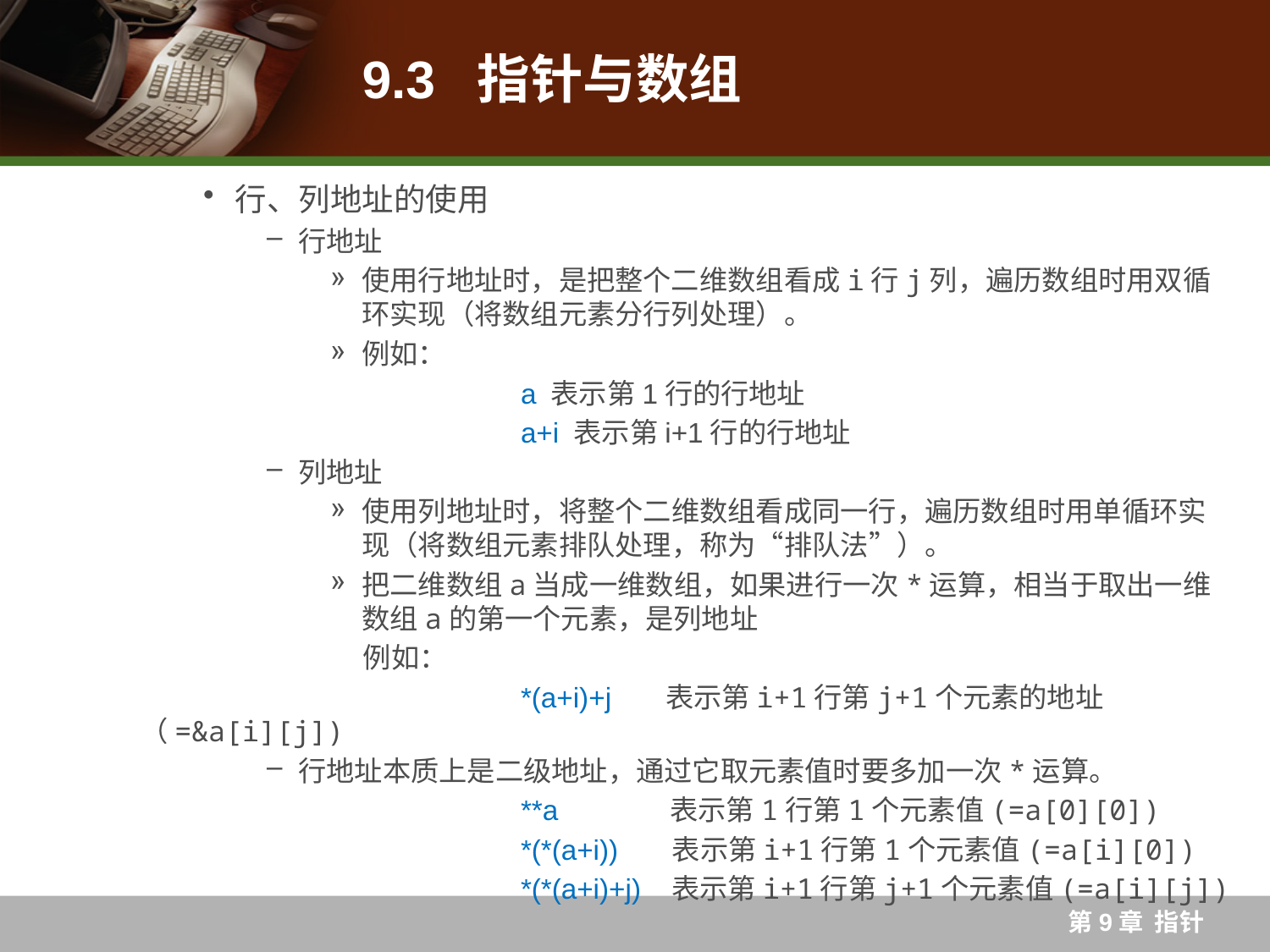

# 9.3  指针与数组
行、列地址的使用
行地址
使用行地址时，是把整个二维数组看成i行j列，遍历数组时用双循环实现（将数组元素分行列处理）。
例如：
		a 表示第1行的行地址
		a+i 表示第i+1行的行地址
列地址
使用列地址时，将整个二维数组看成同一行，遍历数组时用单循环实现（将数组元素排队处理，称为“排队法”）。
把二维数组a当成一维数组，如果进行一次*运算，相当于取出一维数组a的第一个元素，是列地址
例如：
			*(a+i)+j      表示第i+1行第j+1个元素的地址（=&a[i][j])
行地址本质上是二级地址，通过它取元素值时要多加一次*运算。
			**a	  表示第1行第1个元素值(=a[0][0])
			*(*(a+i))      表示第i+1行第1个元素值(=a[i][0])
		      	*(*(a+i)+j)   表示第i+1行第j+1个元素值(=a[i][j])
第9章  指针